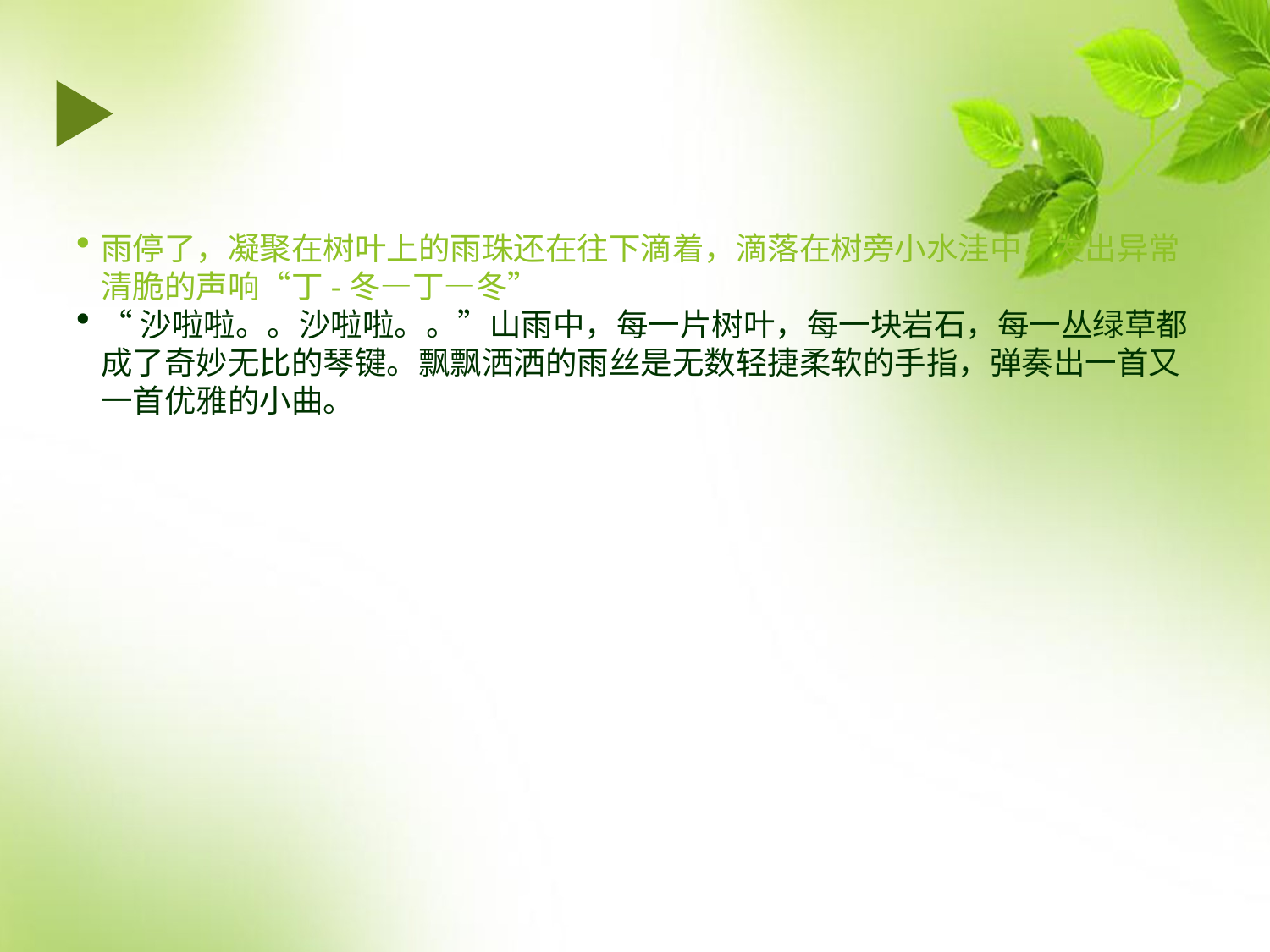

#
雨停了，凝聚在树叶上的雨珠还在往下滴着，滴落在树旁小水洼中，发出异常清脆的声响“丁-冬—丁—冬”
“沙啦啦。。沙啦啦。。”山雨中，每一片树叶，每一块岩石，每一丛绿草都成了奇妙无比的琴键。飘飘洒洒的雨丝是无数轻捷柔软的手指，弹奏出一首又一首优雅的小曲。